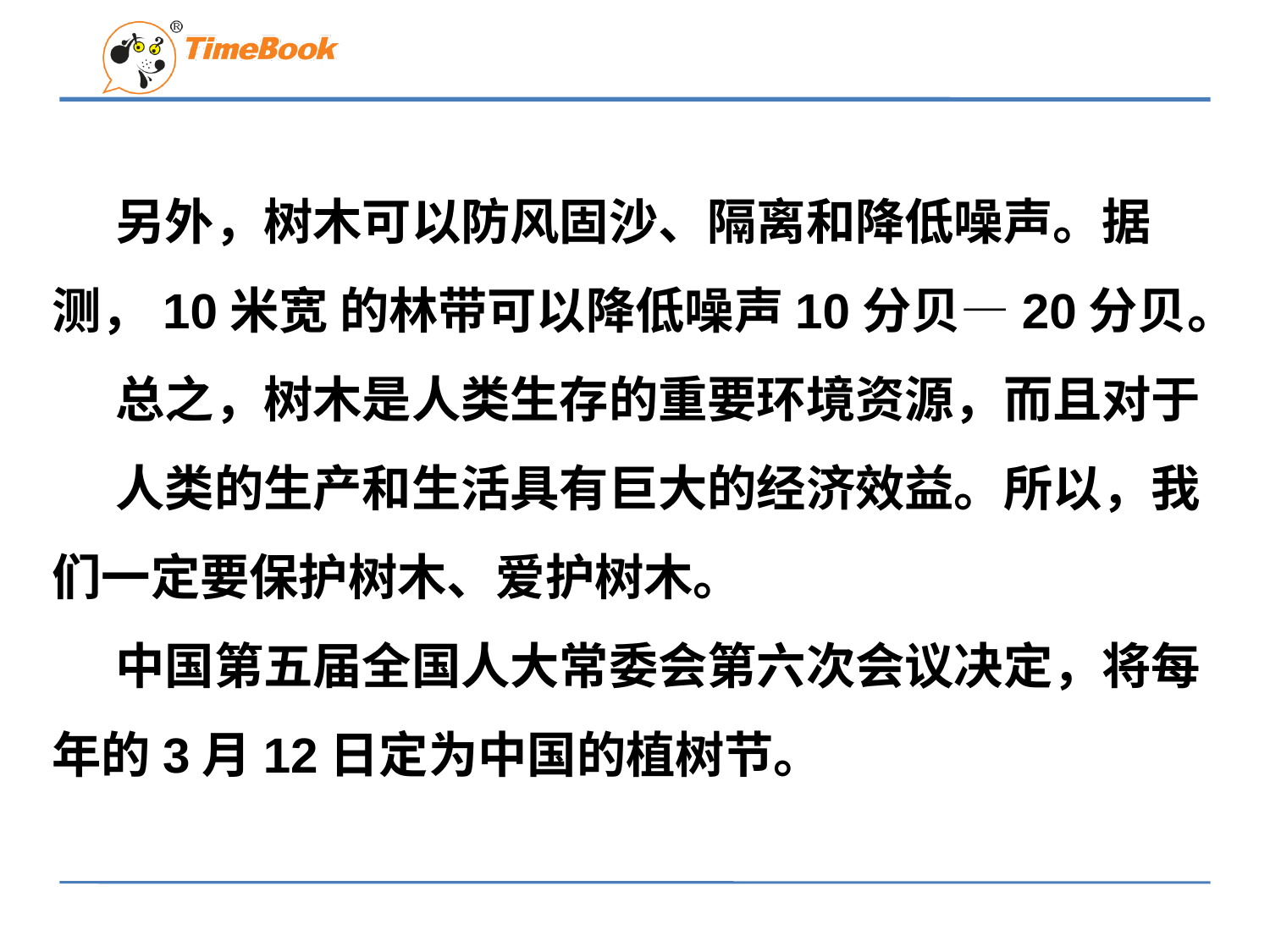

另外，树木可以防风固沙、隔离和降低噪声。据测，10米宽 的林带可以降低噪声10分贝—20分贝。
总之，树木是人类生存的重要环境资源，而且对于
人类的生产和生活具有巨大的经济效益。所以，我们一定要保护树木、爱护树木。
中国第五届全国人大常委会第六次会议决定，将每年的3月12日定为中国的植树节。